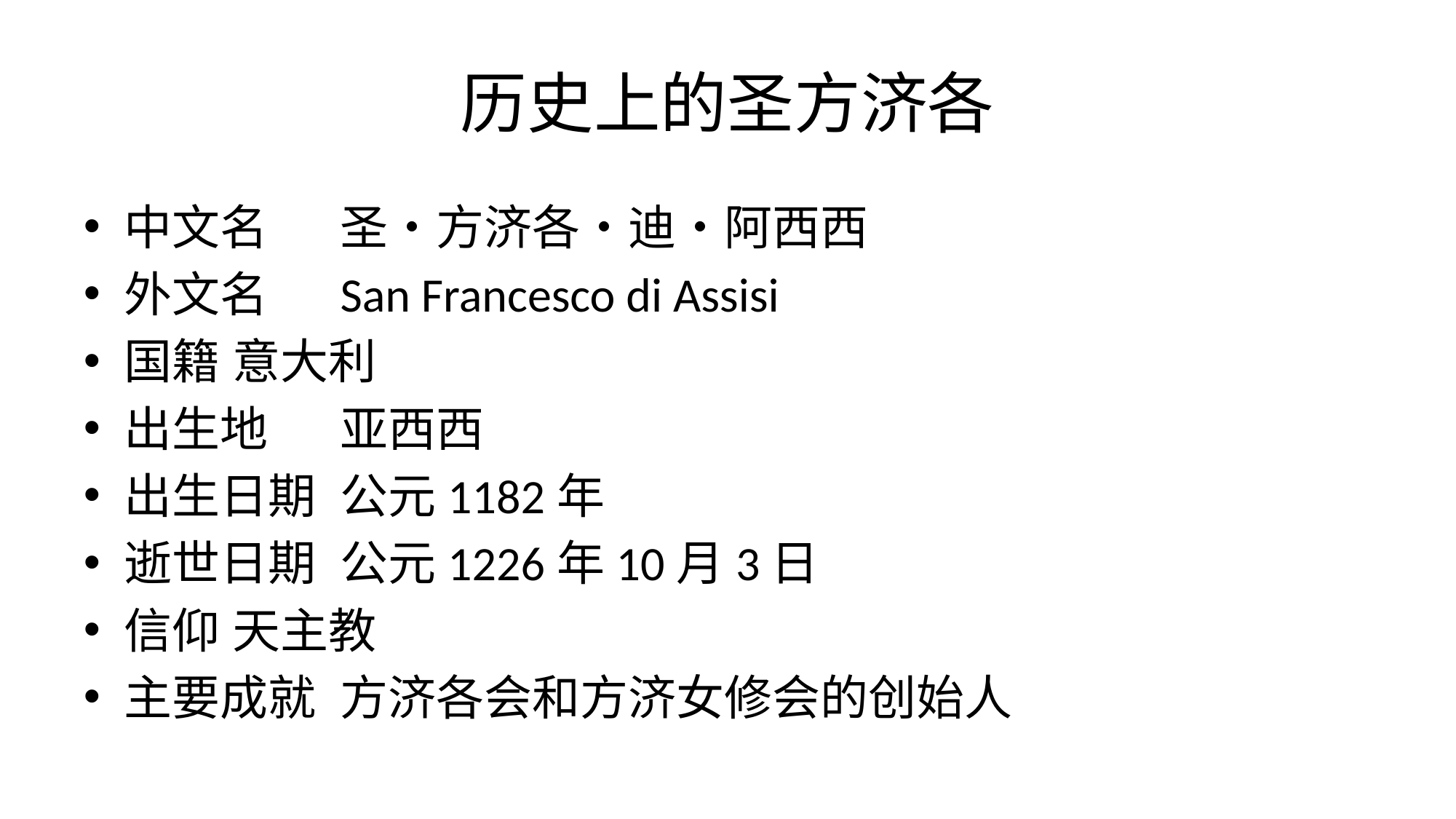

# 历史上的圣方济各
中文名	圣•方济各•迪•阿西西
外文名	San Francesco di Assisi
国籍	意大利
出生地	亚西西
出生日期	公元1182年
逝世日期	公元1226年10月3日
信仰	天主教
主要成就	方济各会和方济女修会的创始人